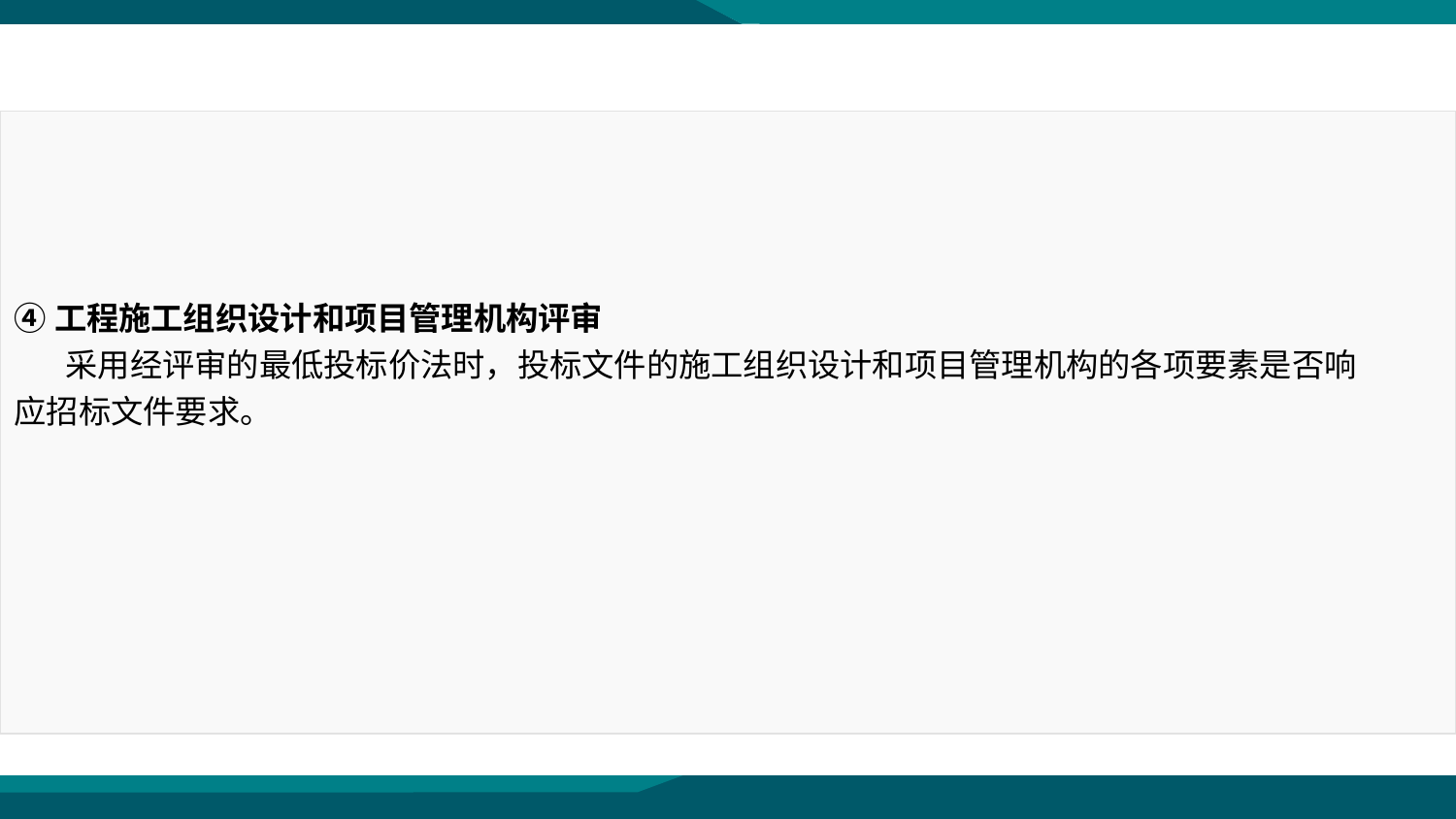

④工程施工组织设计和项目管理机构评审
      采用经评审的最低投标价法时，投标文件的施工组织设计和项目管理机构的各项要素是否响应招标文件要求。